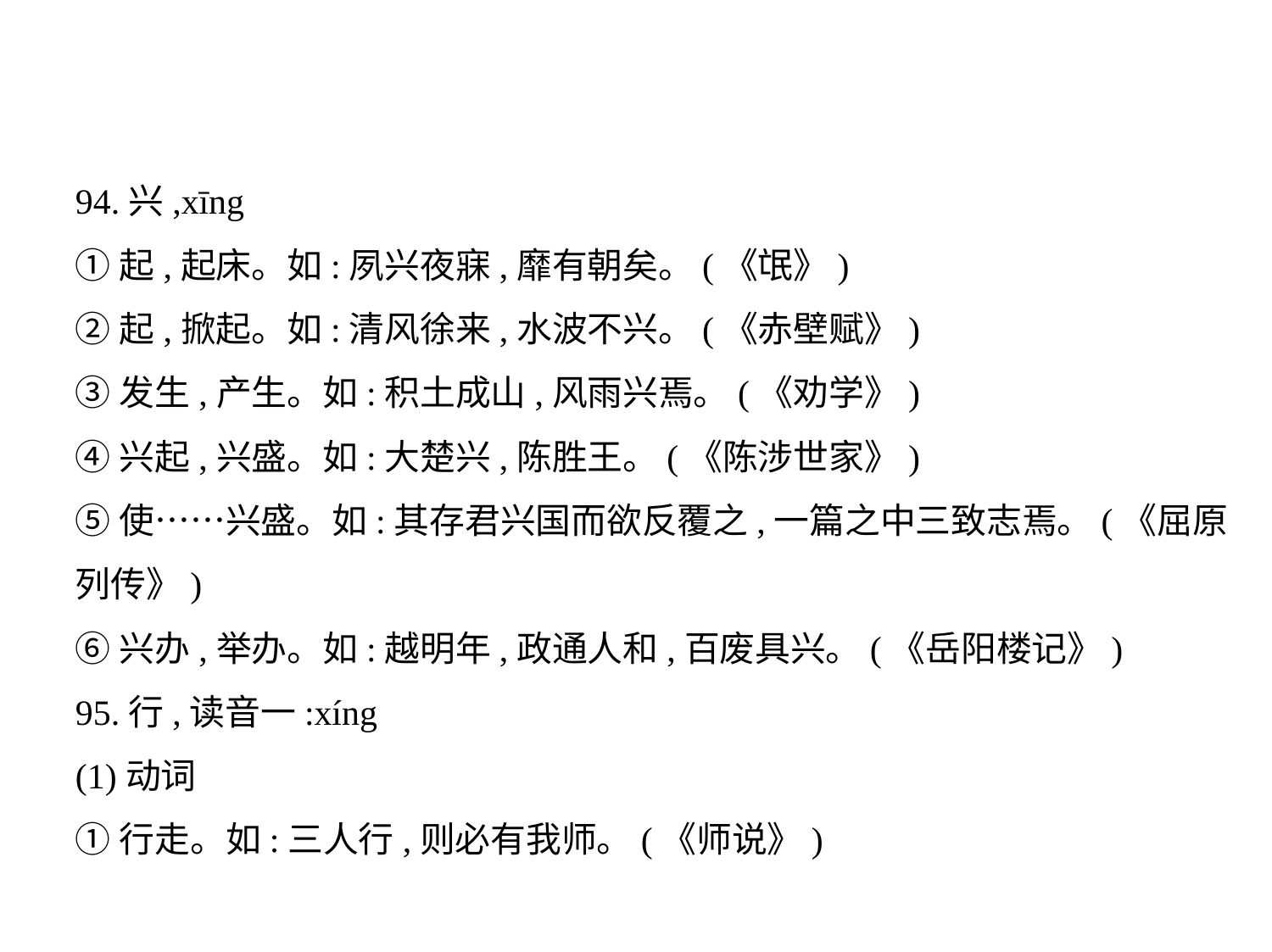

94.兴,xīng
①起,起床。如:夙兴夜寐,靡有朝矣。(《氓》)
②起,掀起。如:清风徐来,水波不兴。(《赤壁赋》)
③发生,产生。如:积土成山,风雨兴焉。(《劝学》)
④兴起,兴盛。如:大楚兴,陈胜王。(《陈涉世家》)
⑤使……兴盛。如:其存君兴国而欲反覆之,一篇之中三致志焉。(《屈原
列传》)
⑥兴办,举办。如:越明年,政通人和,百废具兴。(《岳阳楼记》)
95.行,读音一:xíng
(1)动词
①行走。如:三人行,则必有我师。(《师说》)